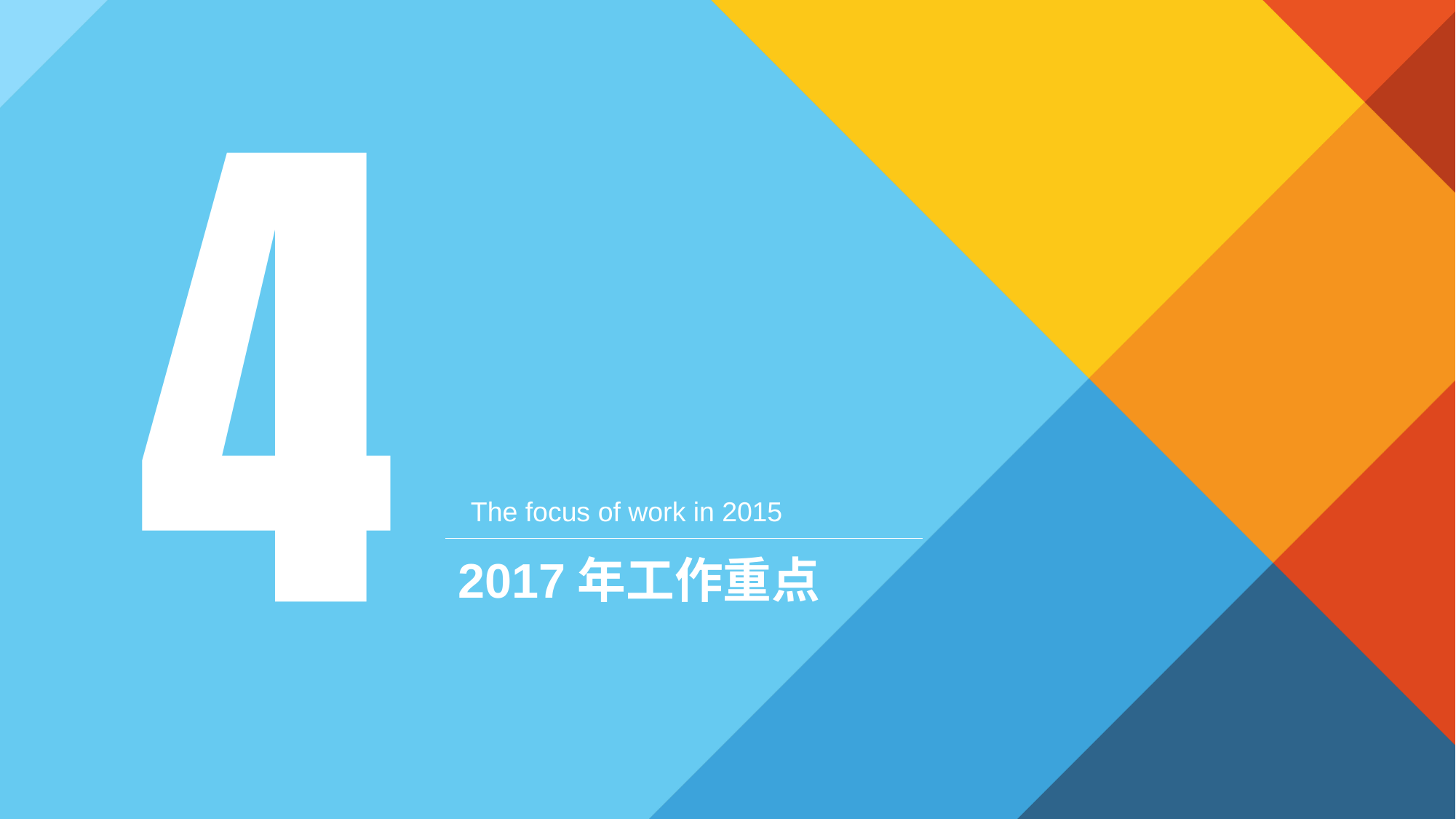

4
The focus of work in 2015
2017年工作重点